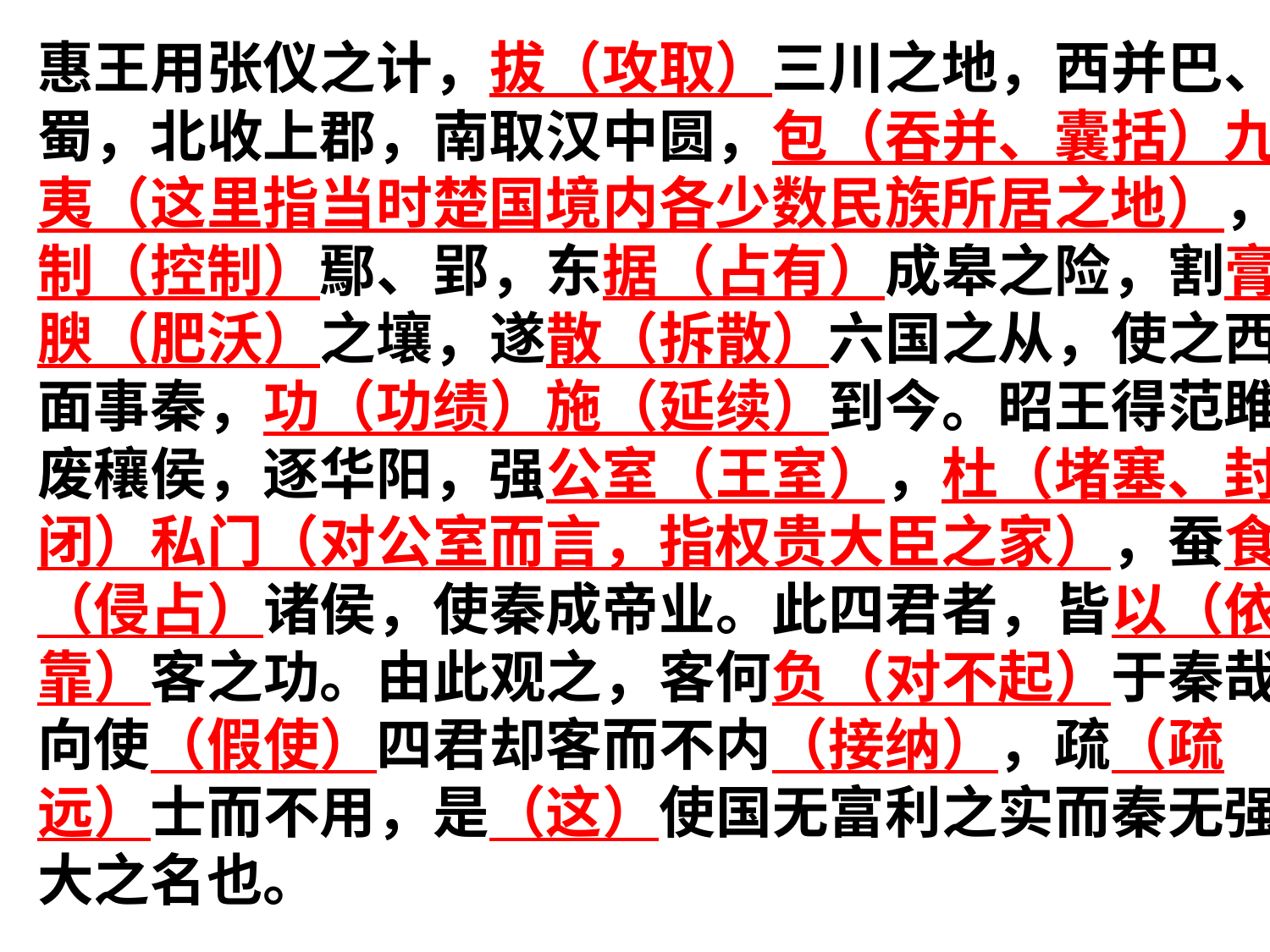

惠王用张仪之计，拔（攻取）三川之地，西并巴、蜀，北收上郡，南取汉中圆，包（吞并、囊括）九夷（这里指当时楚国境内各少数民族所居之地），制（控制）鄢、郢，东据（占有）成皋之险，割膏腴（肥沃）之壤，遂散（拆散）六国之从，使之西面事秦，功（功绩）施（延续）到今。昭王得范雎，废穰侯，逐华阳，强公室（王室），杜（堵塞、封闭）私门（对公室而言，指权贵大臣之家），蚕食（侵占）诸侯，使秦成帝业。此四君者，皆以（依靠）客之功。由此观之，客何负（对不起）于秦哉！向使（假使）四君却客而不内（接纳），疏（疏远）士而不用，是（这）使国无富利之实而秦无强大之名也。